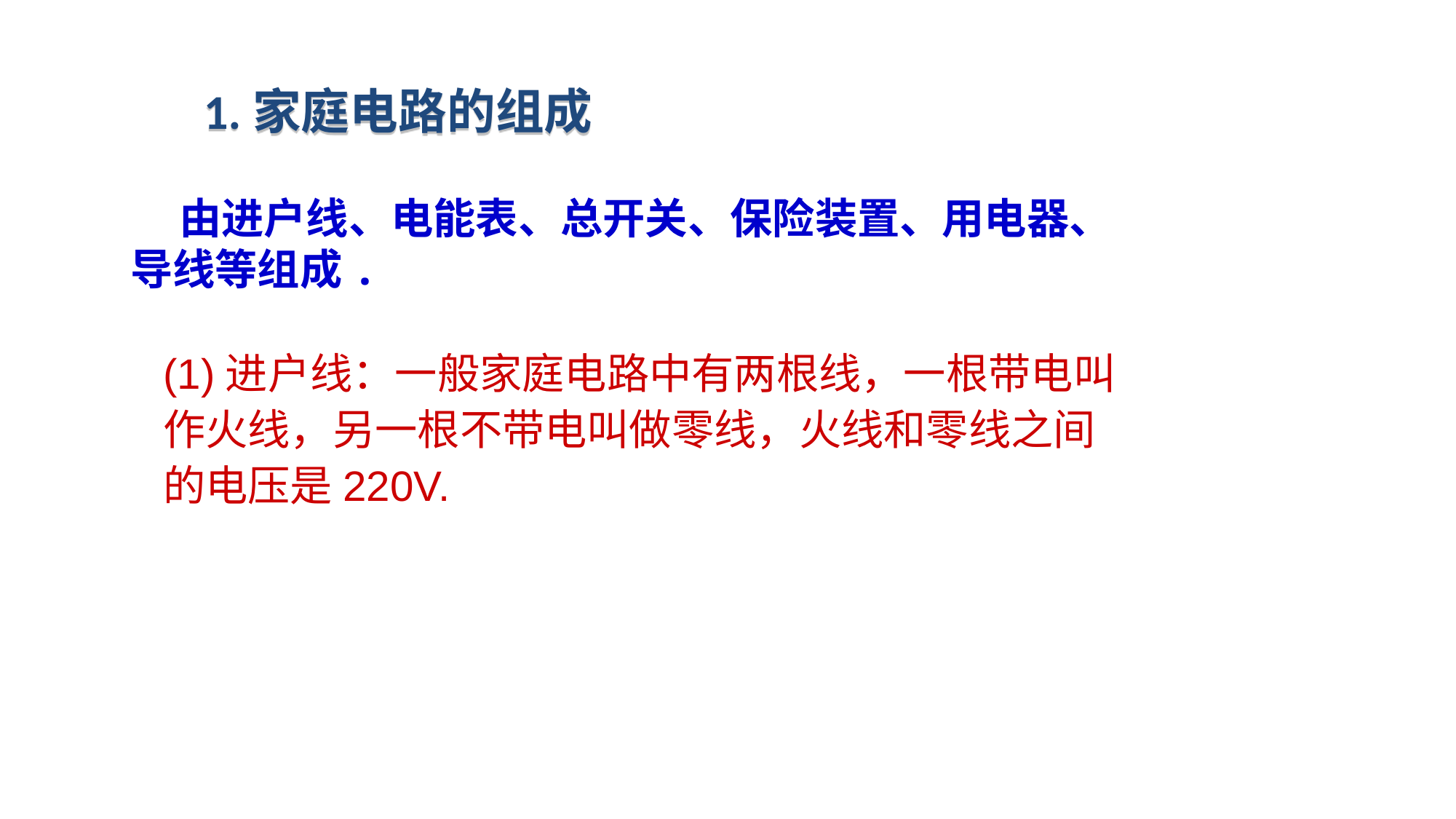

1.家庭电路的组成
    由进户线、电能表、总开关、保险装置、用电器、导线等组成.
(1)进户线：一般家庭电路中有两根线，一根带电叫作火线，另一根不带电叫做零线，火线和零线之间的电压是220V.